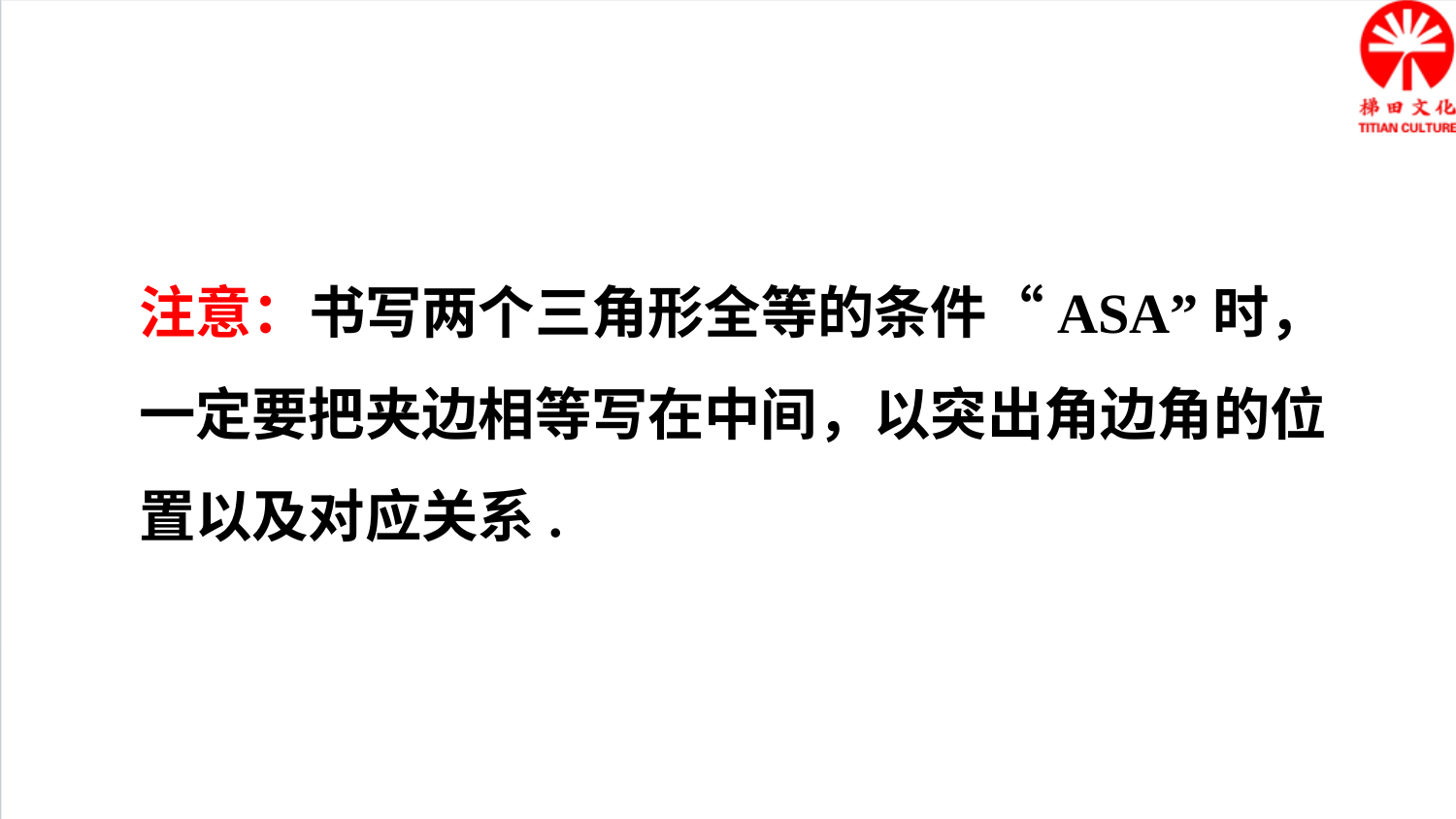

注意：书写两个三角形全等的条件“ASA”时，一定要把夹边相等写在中间，以突出角边角的位置以及对应关系.